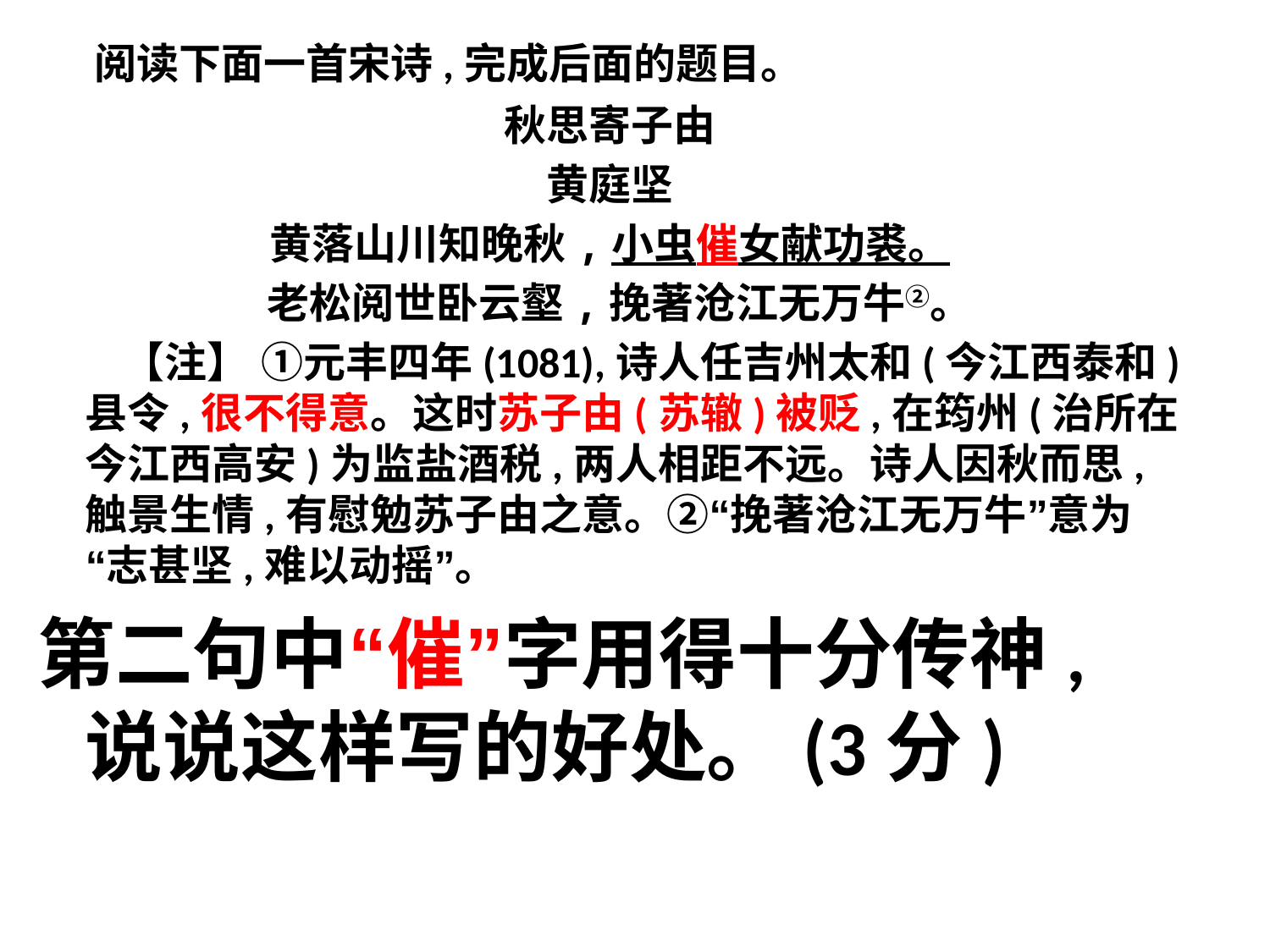

阅读下面一首宋诗,完成后面的题目。
秋思寄子由
黄庭坚
黄落山川知晚秋,小虫催女献功裘。
 老松阅世卧云壑,挽著沧江无万牛②。
　　【注】 ①元丰四年(1081),诗人任吉州太和(今江西泰和)县令,很不得意。这时苏子由(苏辙)被贬,在筠州(治所在今江西高安)为监盐酒税,两人相距不远。诗人因秋而思,触景生情,有慰勉苏子由之意。②“挽著沧江无万牛”意为“志甚坚,难以动摇”。
第二句中“催”字用得十分传神,说说这样写的好处。(3分)